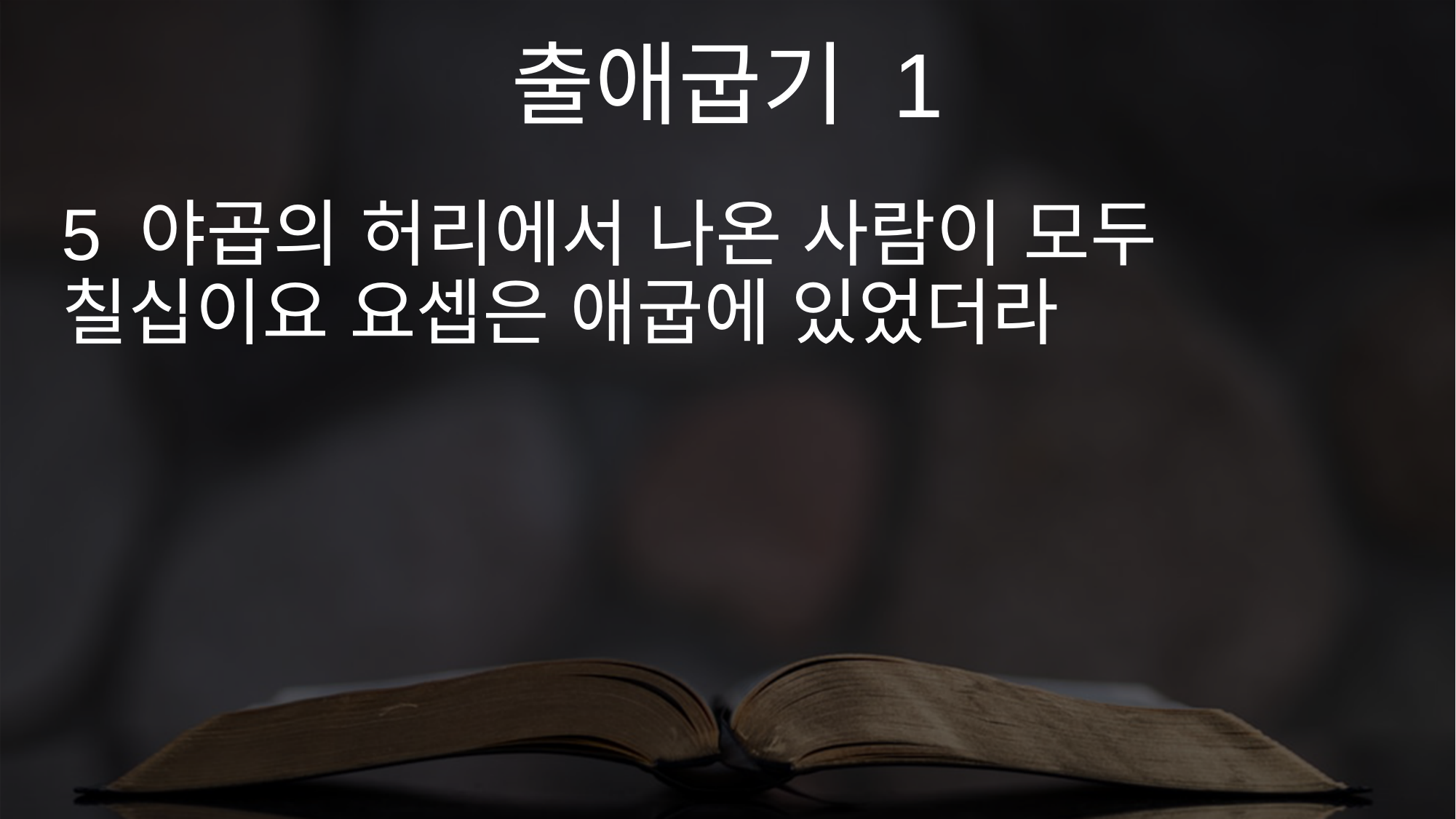

출애굽기 1
5 야곱의 허리에서 나온 사람이 모두 칠십이요 요셉은 애굽에 있었더라